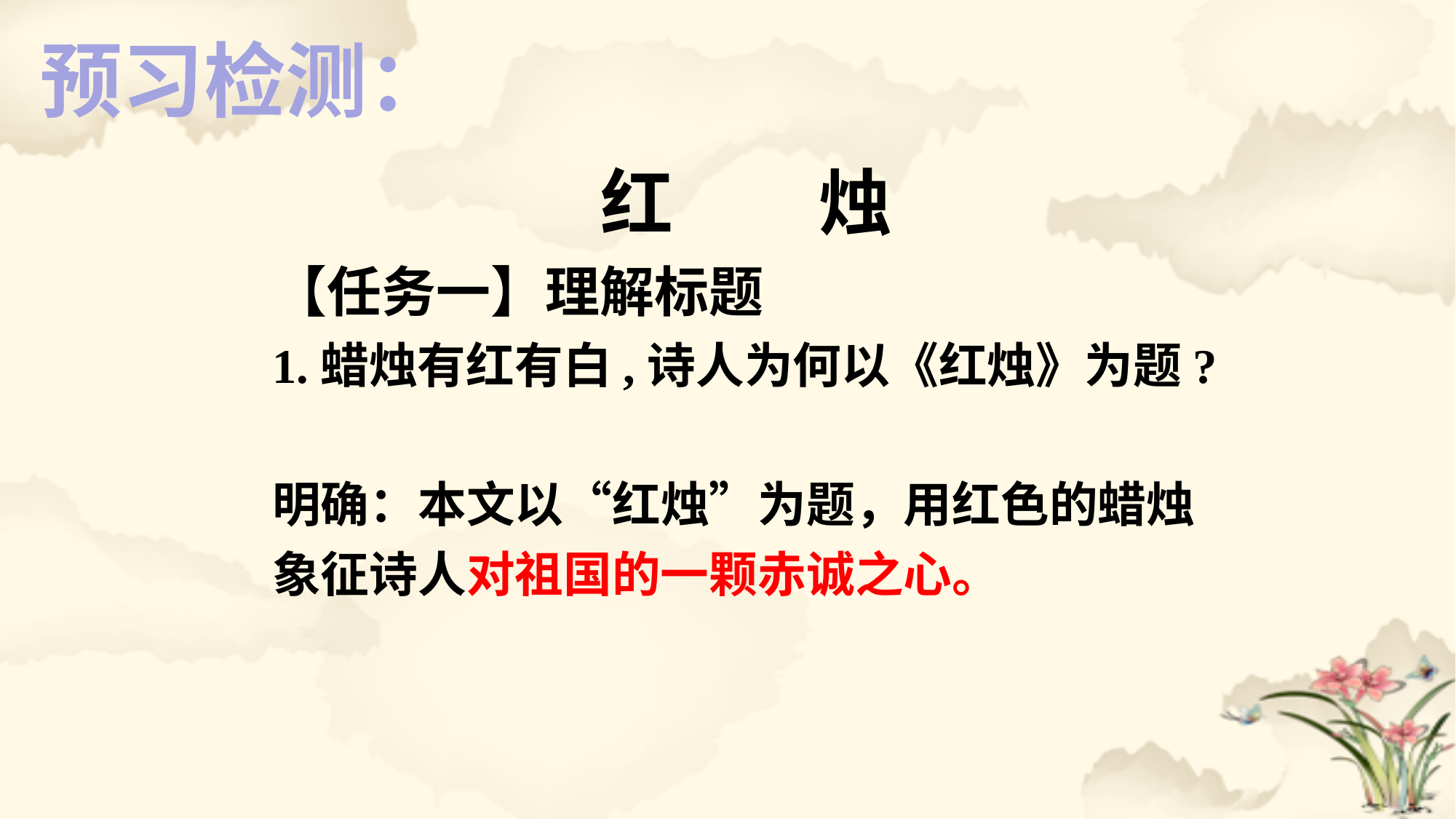

预习检测：
红　　烛
【任务一】理解标题
1.蜡烛有红有白,诗人为何以《红烛》为题?
明确：本文以“红烛”为题，用红色的蜡烛象征诗人对祖国的一颗赤诚之心。